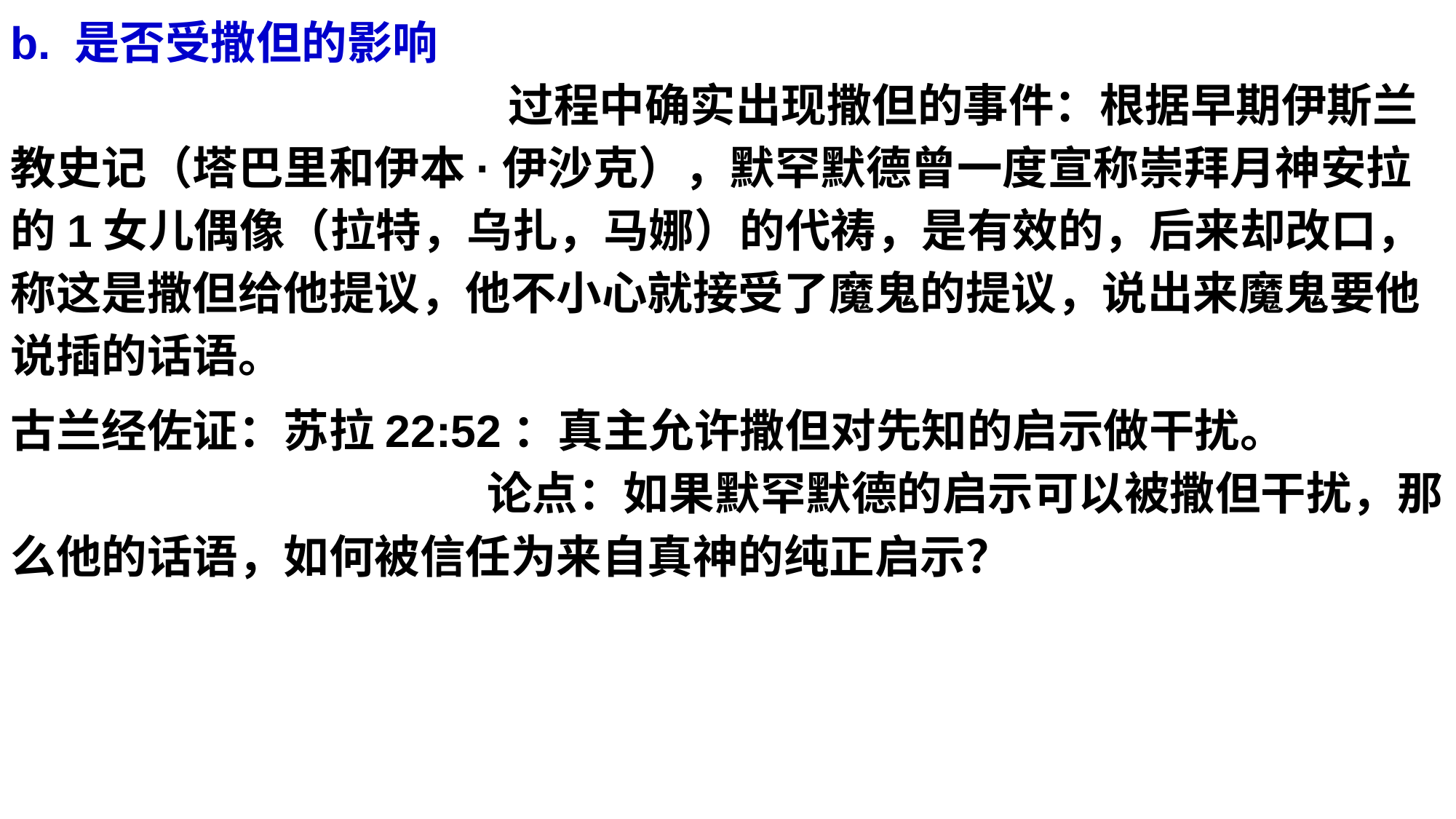

b. 是否受撒但的影响                                                                                                                                                  过程中确实出现撒但的事件：根据早期伊斯兰教史记（塔巴里和伊本·伊沙克），默罕默德曾一度宣称崇拜月神安拉的1女儿偶像（拉特，乌扎，马娜）的代祷，是有效的，后来却改口，称这是撒但给他提议，他不小心就接受了魔鬼的提议，说出来魔鬼要他说插的话语。
古兰经佐证：苏拉22:52：真主允许撒但对先知的启示做干扰。                                                              论点：如果默罕默德的启示可以被撒但干扰，那么他的话语，如何被信任为来自真神的纯正启示？